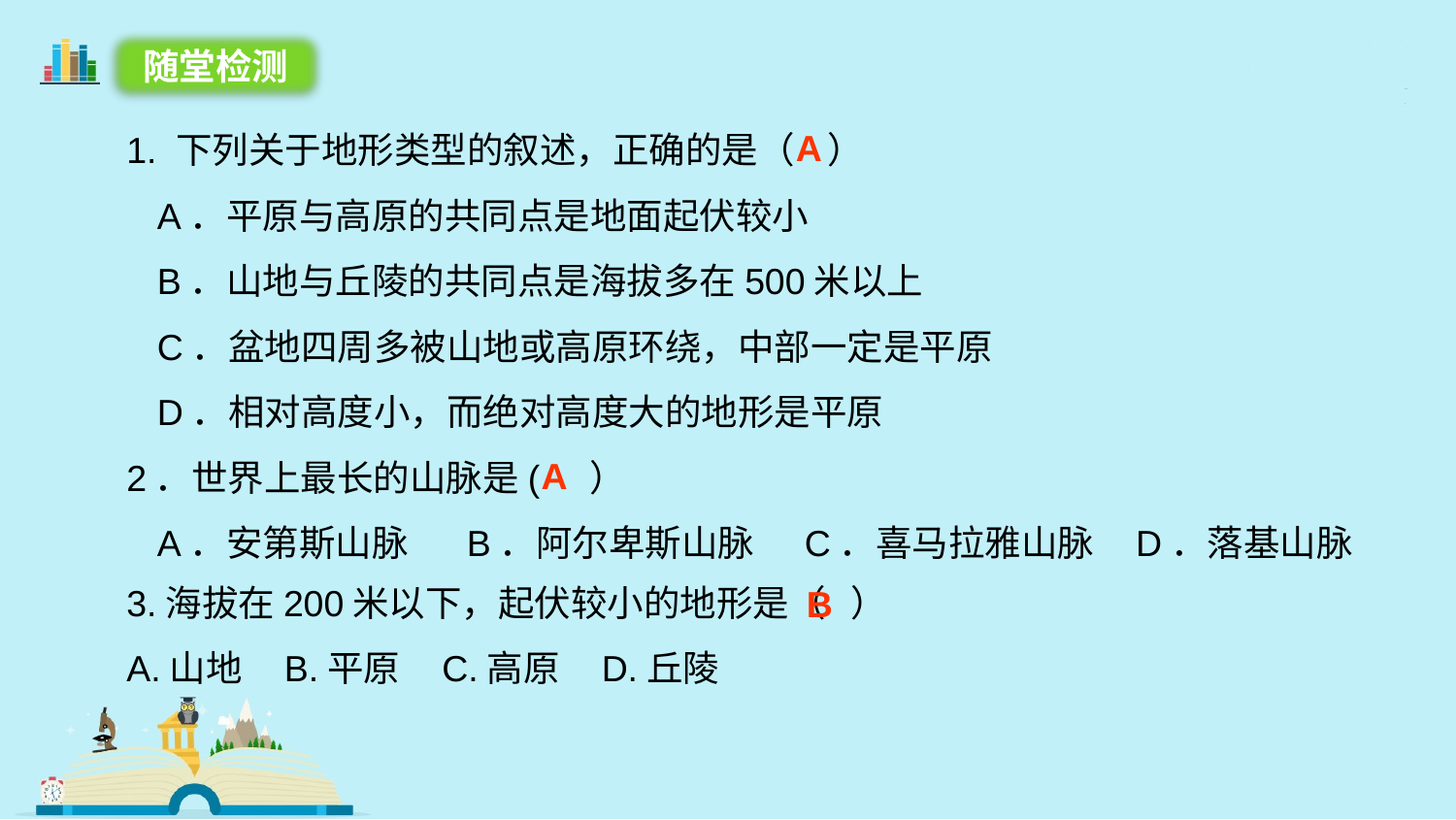

随堂检测
1. 下列关于地形类型的叙述，正确的是（    ）
   A．平原与高原的共同点是地面起伏较小
   B．山地与丘陵的共同点是海拔多在500米以上
   C．盆地四周多被山地或高原环绕，中部一定是平原
   D．相对高度小，而绝对高度大的地形是平原
2．世界上最长的山脉是(    ）
   A．安第斯山脉      B．阿尔卑斯山脉     C．喜马拉雅山脉    D．落基山脉
A
A
3.海拔在200米以下，起伏较小的地形是（   ）
A.山地    B.平原    C.高原    D.丘陵
B